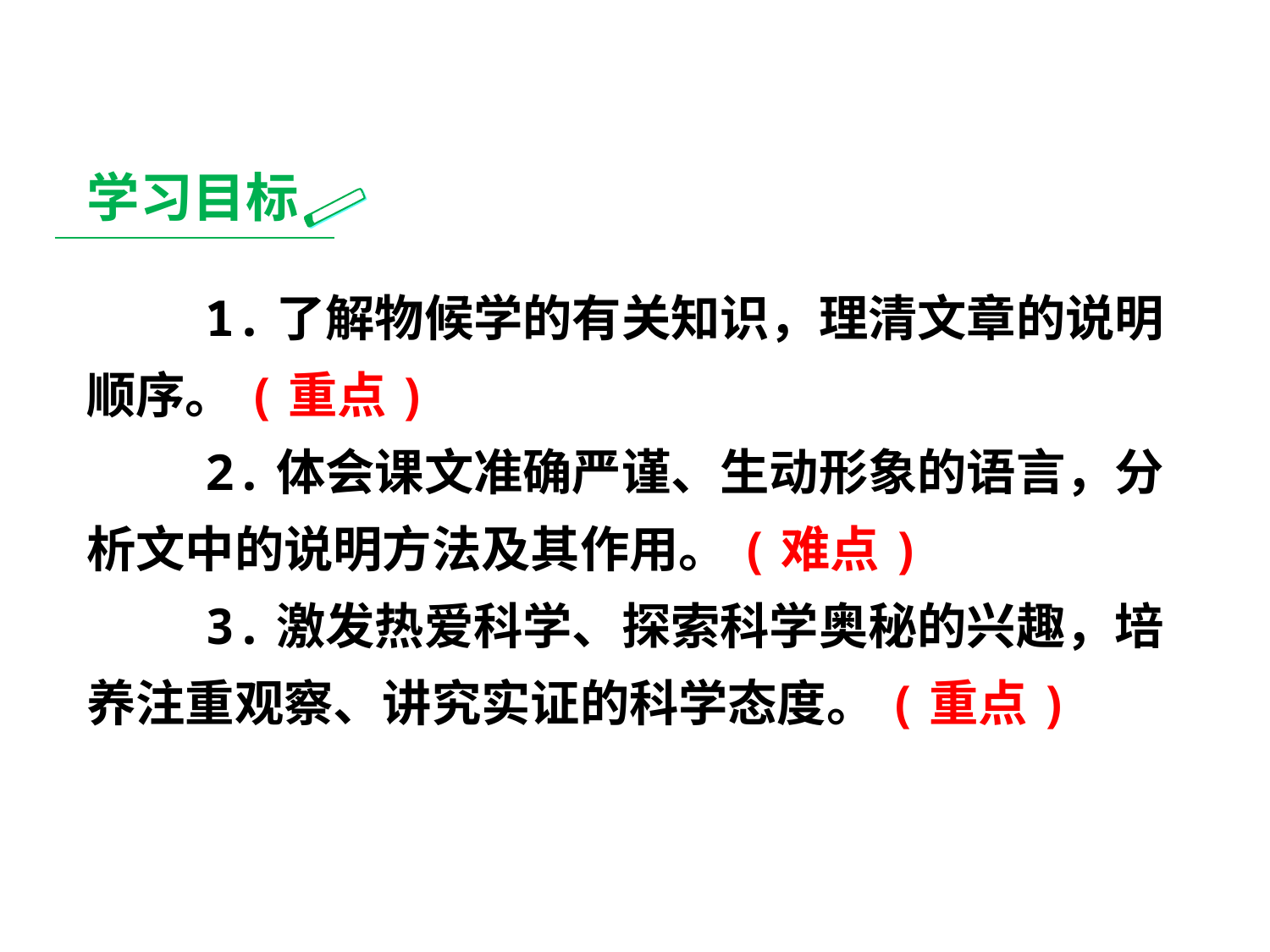

学习目标

    1.了解物候学的有关知识，理清文章的说明顺序。(重点)
    2.体会课文准确严谨、生动形象的语言，分析文中的说明方法及其作用。(难点)
    3.激发热爱科学、探索科学奥秘的兴趣，培养注重观察、讲究实证的科学态度。(重点)